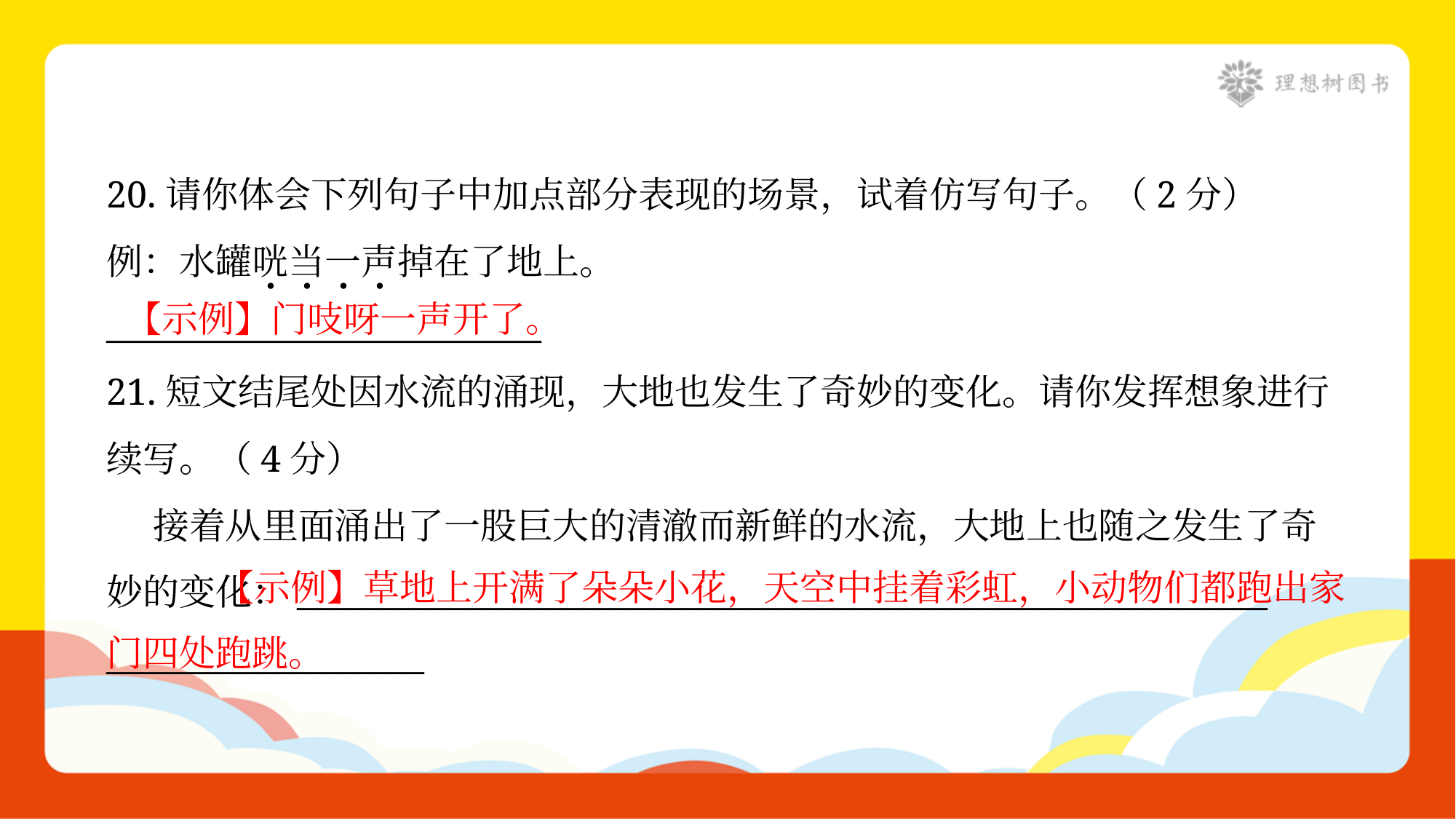

20.请你体会下列句子中加点部分表现的场景，试着仿写句子。（2分）
例：水罐咣当一声掉在了地上。
__________________________
【示例】门吱呀一声开了。

21.短文结尾处因水流的涌现，大地也发生了奇妙的变化。请你发挥想象进行
续写。（4分）
    接着从里面涌出了一股巨大的清澈而新鲜的水流，大地上也随之发生了奇
妙的变化：__________________________________________________________
___________________
           【示例】草地上开满了朵朵小花，天空中挂着彩虹，小动物们都跑出家门四处跑跳。